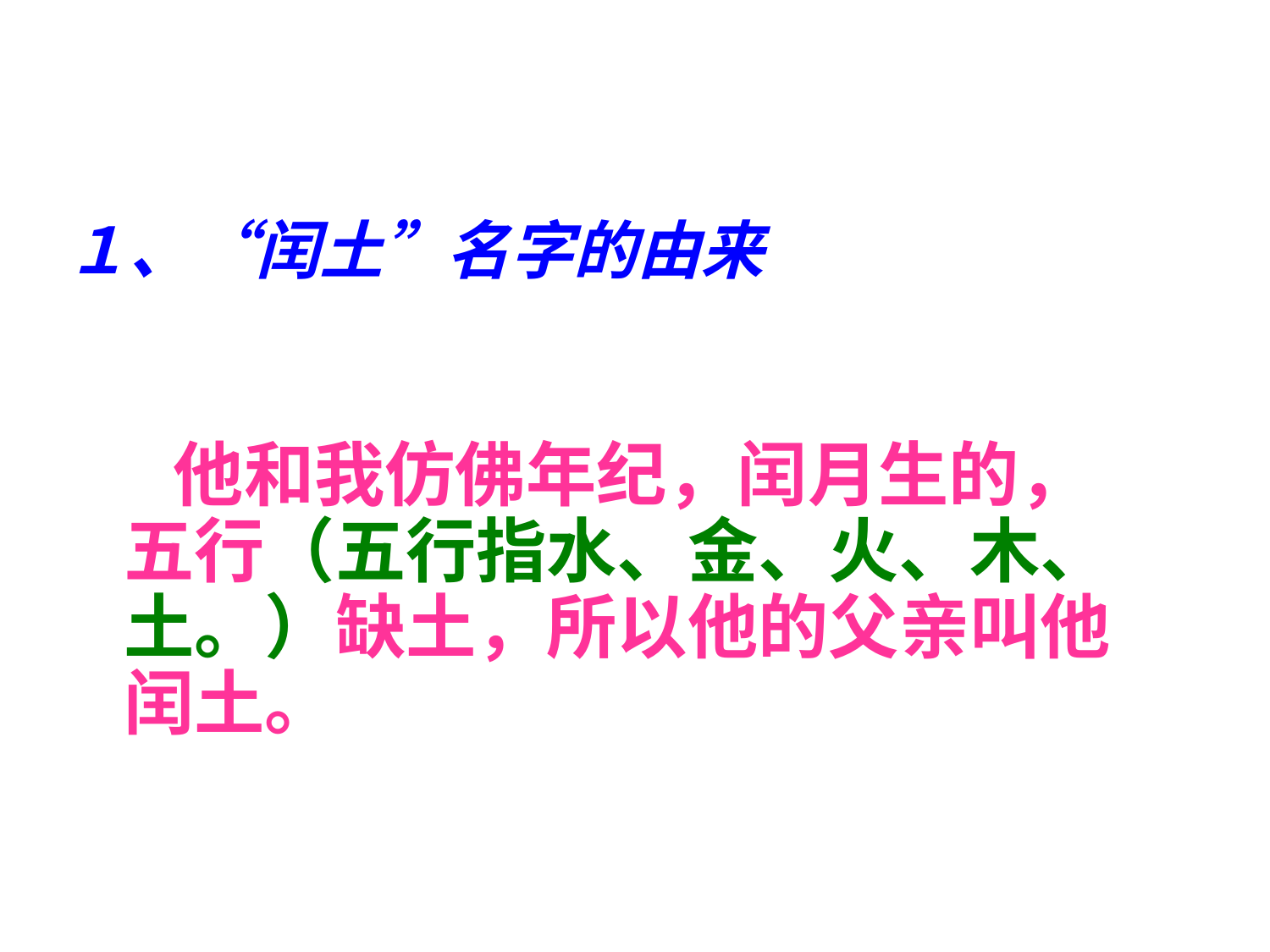

# １、“闰土”名字的由来
     他和我仿佛年纪，闰月生的，五行（五行指水、金、火、木、土。）缺土，所以他的父亲叫他闰土。